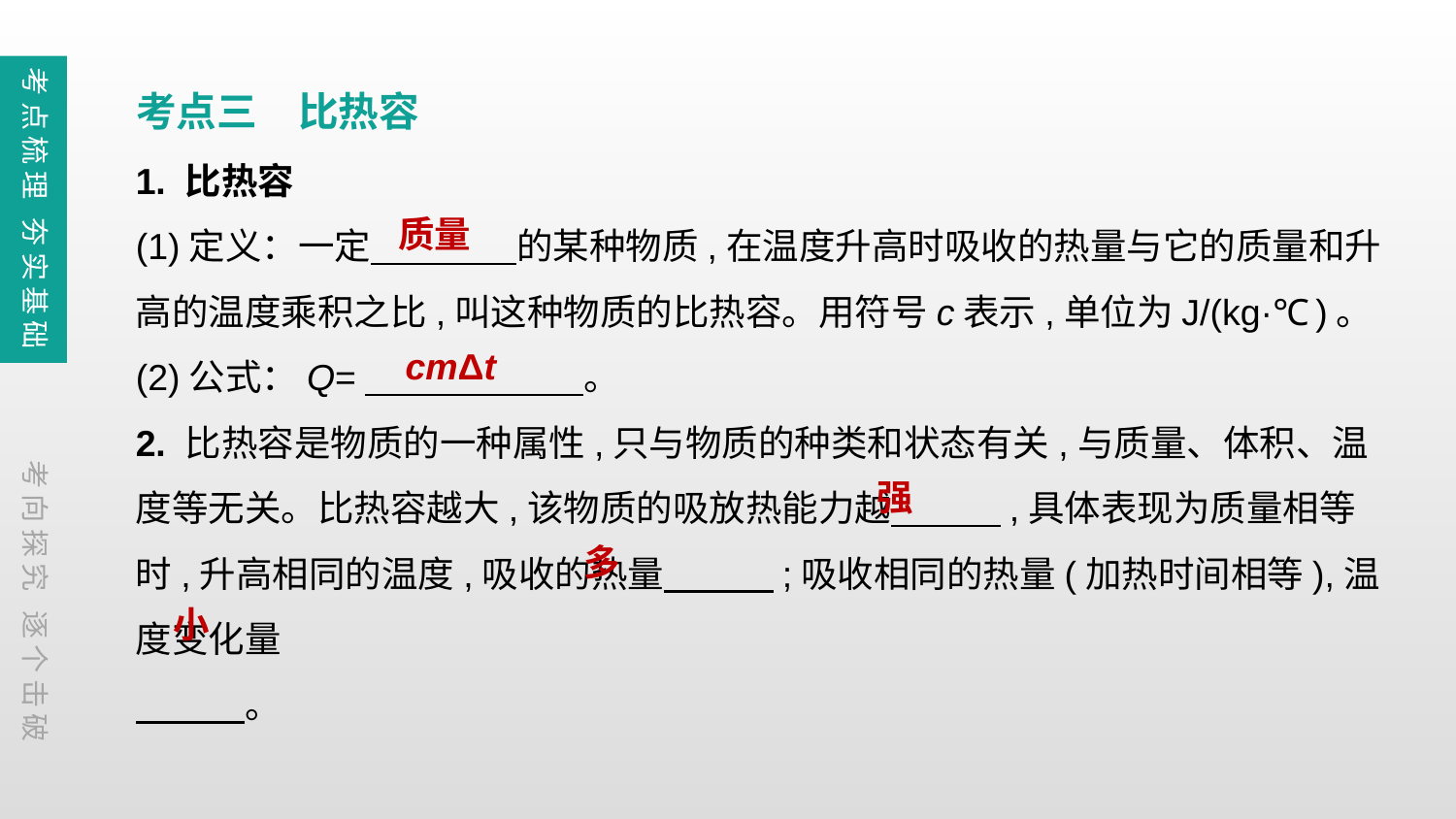

考点梳理 夯实基础
考点三　比热容
1. 比热容
(1)定义：一定　　　　的某种物质,在温度升高时吸收的热量与它的质量和升高的温度乘积之比,叫这种物质的比热容。用符号c表示,单位为J/(kg·℃)。
(2)公式：Q=　　　　　　。
2. 比热容是物质的一种属性,只与物质的种类和状态有关,与质量、体积、温度等无关。比热容越大,该物质的吸放热能力越　　　,具体表现为质量相等时,升高相同的温度,吸收的热量　　　;吸收相同的热量(加热时间相等),温度变化量
　　　。
质量
cmΔt
考向探究 逐个击破
强
多
小